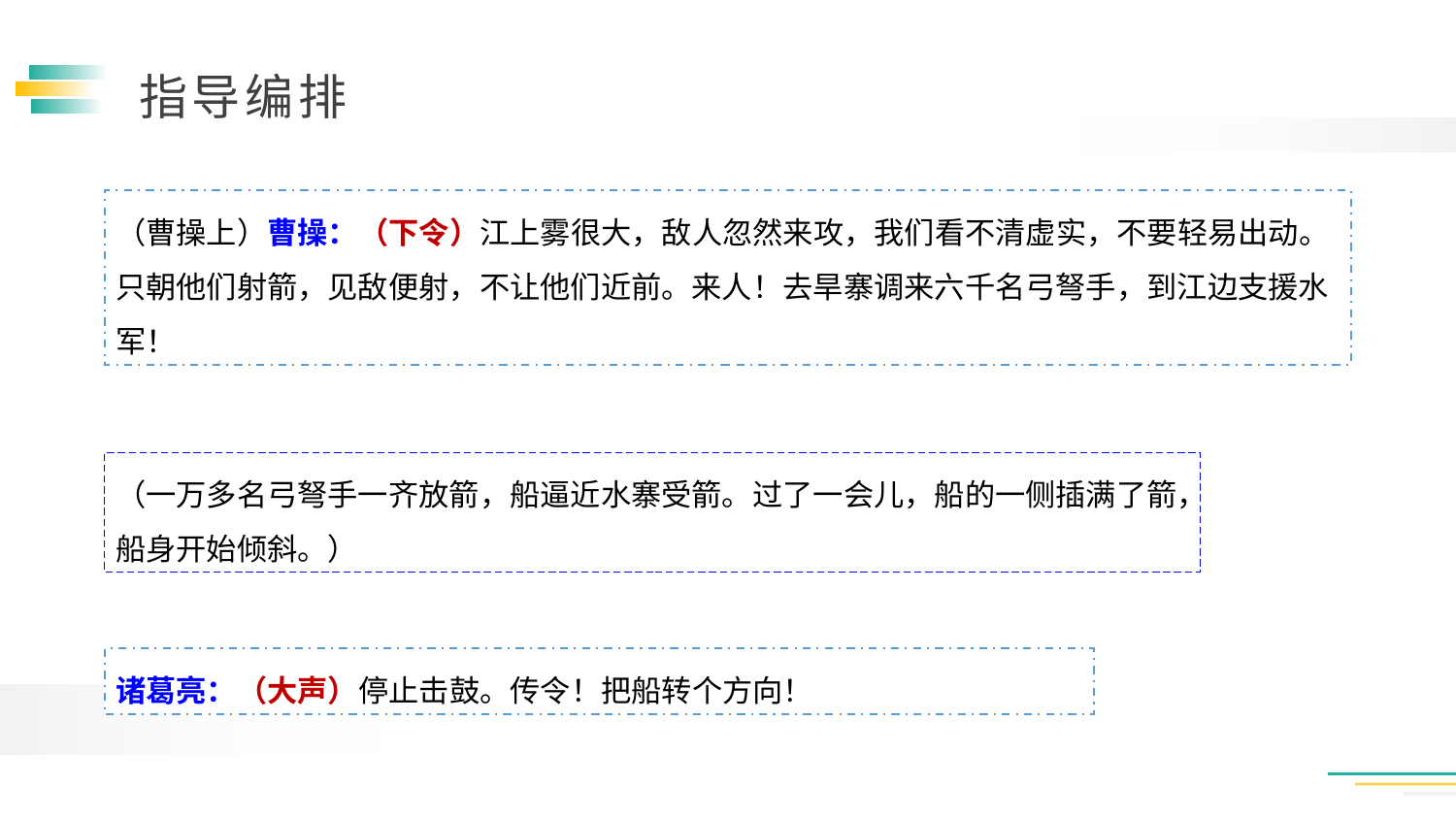

（曹操上）曹操：（下令）江上雾很大，敌人忽然来攻，我们看不清虚实，不要轻易出动。只朝他们射箭，见敌便射，不让他们近前。来人！去旱寨调来六千名弓弩手，到江边支援水军！
（一万多名弓弩手一齐放箭，船逼近水寨受箭。过了一会儿，船的一侧插满了箭，船身开始倾斜。）
诸葛亮：（大声）停止击鼓。传令！把船转个方向！